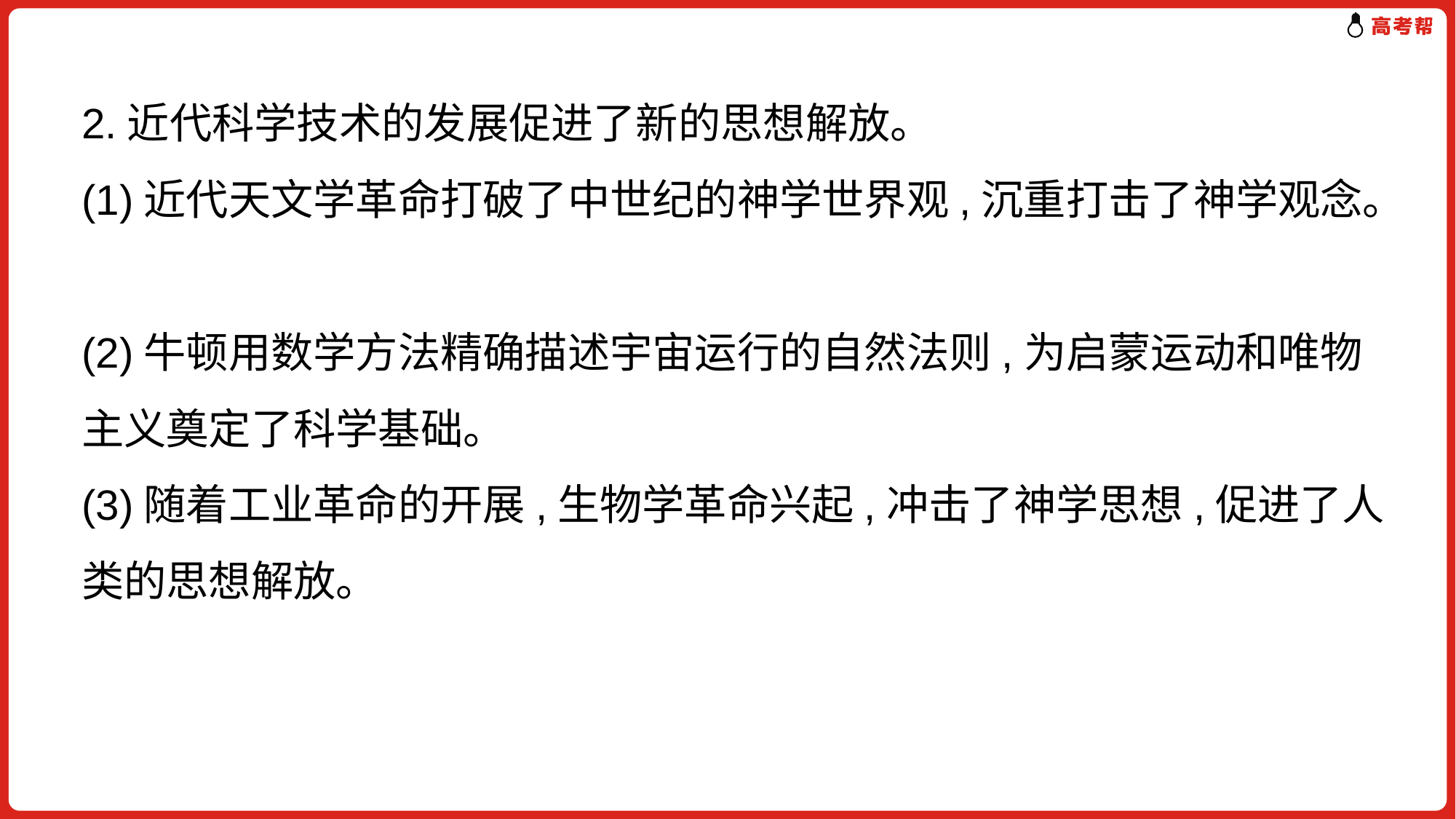

# 2.近代科学技术的发展促进了新的思想解放。 (1)近代天文学革命打破了中世纪的神学世界观,沉重打击了神学观念。 (2)牛顿用数学方法精确描述宇宙运行的自然法则,为启蒙运动和唯物主义奠定了科学基础。 (3)随着工业革命的开展,生物学革命兴起,冲击了神学思想,促进了人类的思想解放。